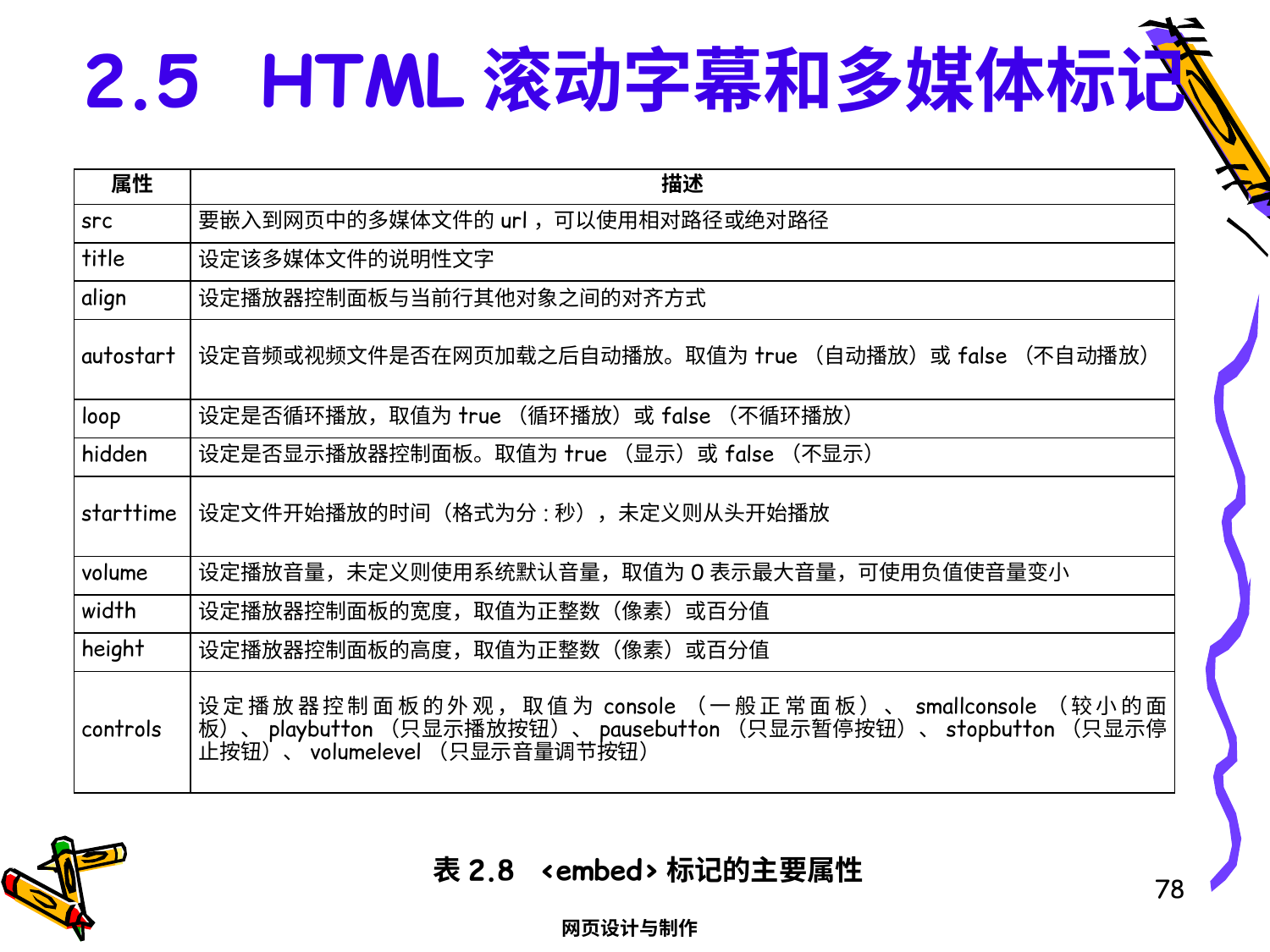

# 2.5  HTML滚动字幕和多媒体标记
| 属性 | 描述 |
| --- | --- |
| src | 要嵌入到网页中的多媒体文件的url，可以使用相对路径或绝对路径 |
| title | 设定该多媒体文件的说明性文字 |
| align | 设定播放器控制面板与当前行其他对象之间的对齐方式 |
| autostart | 设定音频或视频文件是否在网页加载之后自动播放。取值为true（自动播放）或false（不自动播放） |
| loop | 设定是否循环播放，取值为true（循环播放）或false（不循环播放） |
| hidden | 设定是否显示播放器控制面板。取值为true（显示）或false（不显示） |
| starttime | 设定文件开始播放的时间（格式为分:秒），未定义则从头开始播放 |
| volume | 设定播放音量，未定义则使用系统默认音量，取值为0表示最大音量，可使用负值使音量变小 |
| width | 设定播放器控制面板的宽度，取值为正整数（像素）或百分值 |
| height | 设定播放器控制面板的高度，取值为正整数（像素）或百分值 |
| controls | 设定播放器控制面板的外观，取值为console（一般正常面板）、smallconsole（较小的面板）、playbutton（只显示播放按钮）、pausebutton（只显示暂停按钮）、stopbutton（只显示停止按钮）、volumelevel（只显示音量调节按钮） |
表2.8  <embed>标记的主要属性
78
网页设计与制作